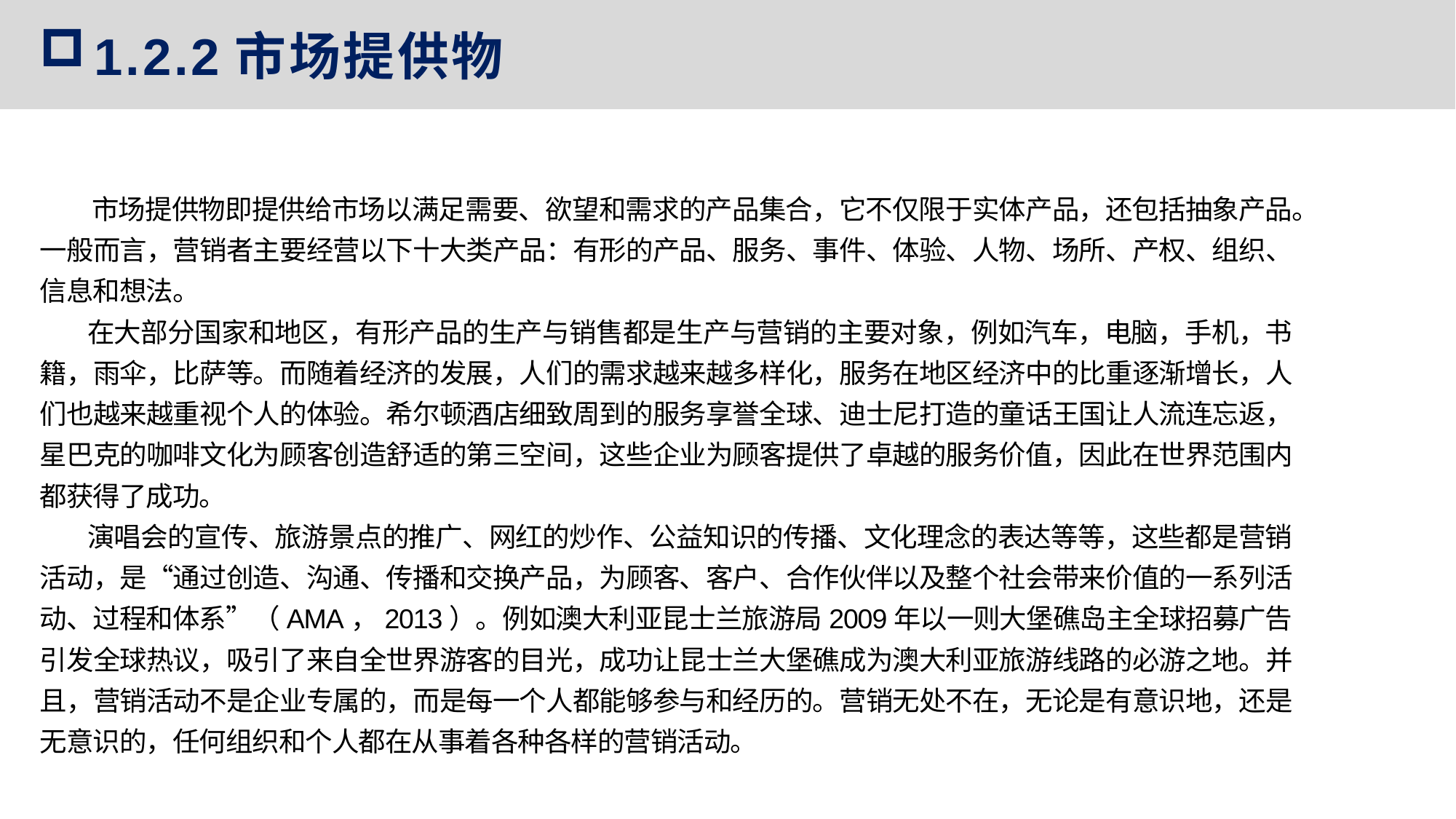

1.2.2市场提供物
        市场提供物即提供给市场以满足需要、欲望和需求的产品集合，它不仅限于实体产品，还包括抽象产品。一般而言，营销者主要经营以下十大类产品：有形的产品、服务、事件、体验、人物、场所、产权、组织、信息和想法。
       在大部分国家和地区，有形产品的生产与销售都是生产与营销的主要对象，例如汽车，电脑，手机，书籍，雨伞，比萨等。而随着经济的发展，人们的需求越来越多样化，服务在地区经济中的比重逐渐增长，人们也越来越重视个人的体验。希尔顿酒店细致周到的服务享誉全球、迪士尼打造的童话王国让人流连忘返，星巴克的咖啡文化为顾客创造舒适的第三空间，这些企业为顾客提供了卓越的服务价值，因此在世界范围内都获得了成功。
       演唱会的宣传、旅游景点的推广、网红的炒作、公益知识的传播、文化理念的表达等等，这些都是营销活动，是“通过创造、沟通、传播和交换产品，为顾客、客户、合作伙伴以及整个社会带来价值的一系列活动、过程和体系”（AMA，2013）。例如澳大利亚昆士兰旅游局2009年以一则大堡礁岛主全球招募广告引发全球热议，吸引了来自全世界游客的目光，成功让昆士兰大堡礁成为澳大利亚旅游线路的必游之地。并且，营销活动不是企业专属的，而是每一个人都能够参与和经历的。营销无处不在，无论是有意识地，还是无意识的，任何组织和个人都在从事着各种各样的营销活动。